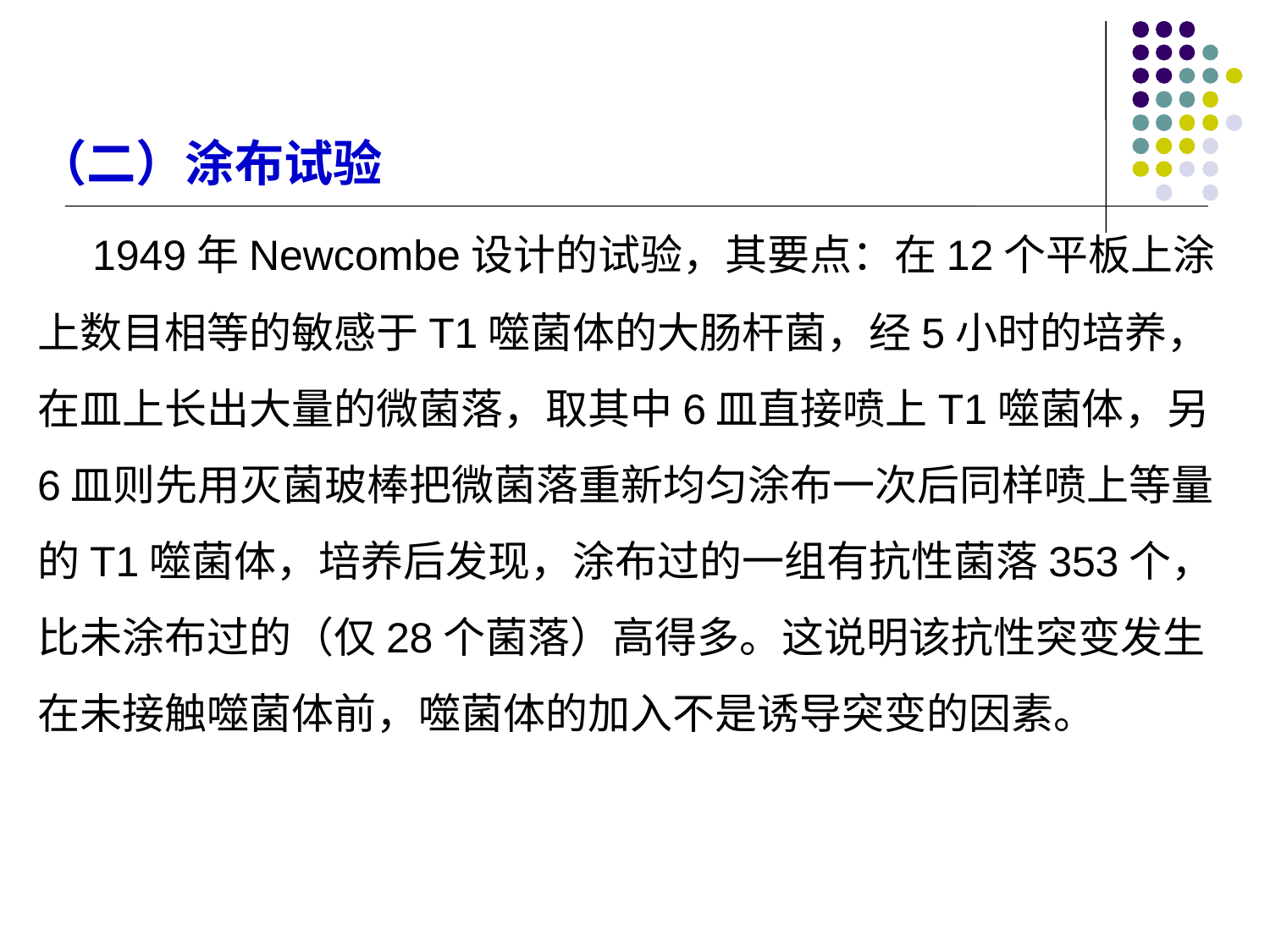

（二）涂布试验
    1949年Newcombe设计的试验，其要点：在12个平板上涂上数目相等的敏感于T1噬菌体的大肠杆菌，经5小时的培养，在皿上长出大量的微菌落，取其中6皿直接喷上T1噬菌体，另6皿则先用灭菌玻棒把微菌落重新均匀涂布一次后同样喷上等量的T1噬菌体，培养后发现，涂布过的一组有抗性菌落353个，比未涂布过的（仅28个菌落）高得多。这说明该抗性突变发生在未接触噬菌体前，噬菌体的加入不是诱导突变的因素。